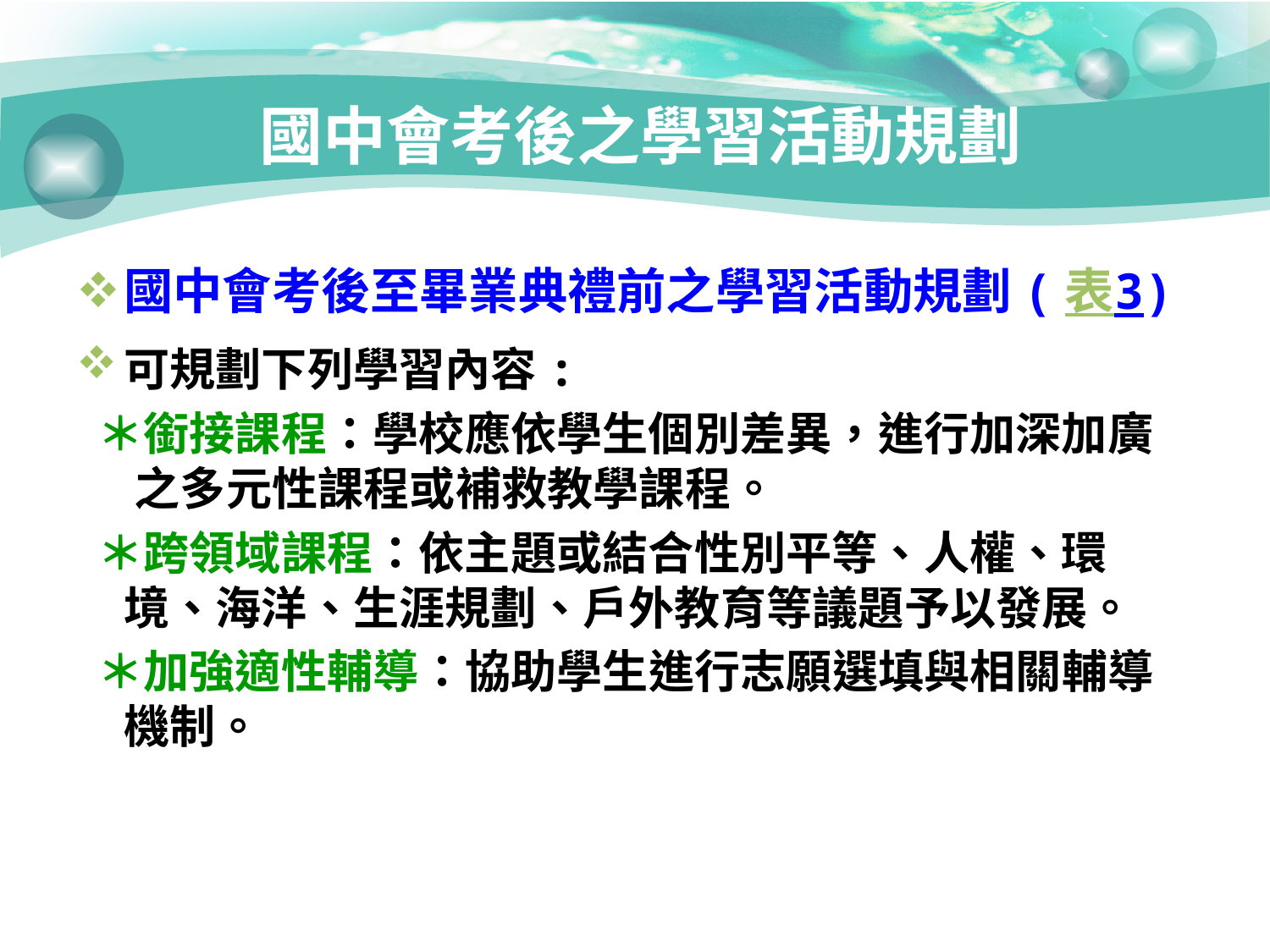

# 國中會考後之學習活動規劃
國中會考後至畢業典禮前之學習活動規劃(表3)
可規劃下列學習內容:
 ＊銜接課程：學校應依學生個別差異，進行加深加廣
 之多元性課程或補救教學課程。
 ＊跨領域課程：依主題或結合性別平等、人權、環境、海洋、生涯規劃、戶外教育等議題予以發展。
 ＊加強適性輔導：協助學生進行志願選填與相關輔導機制。